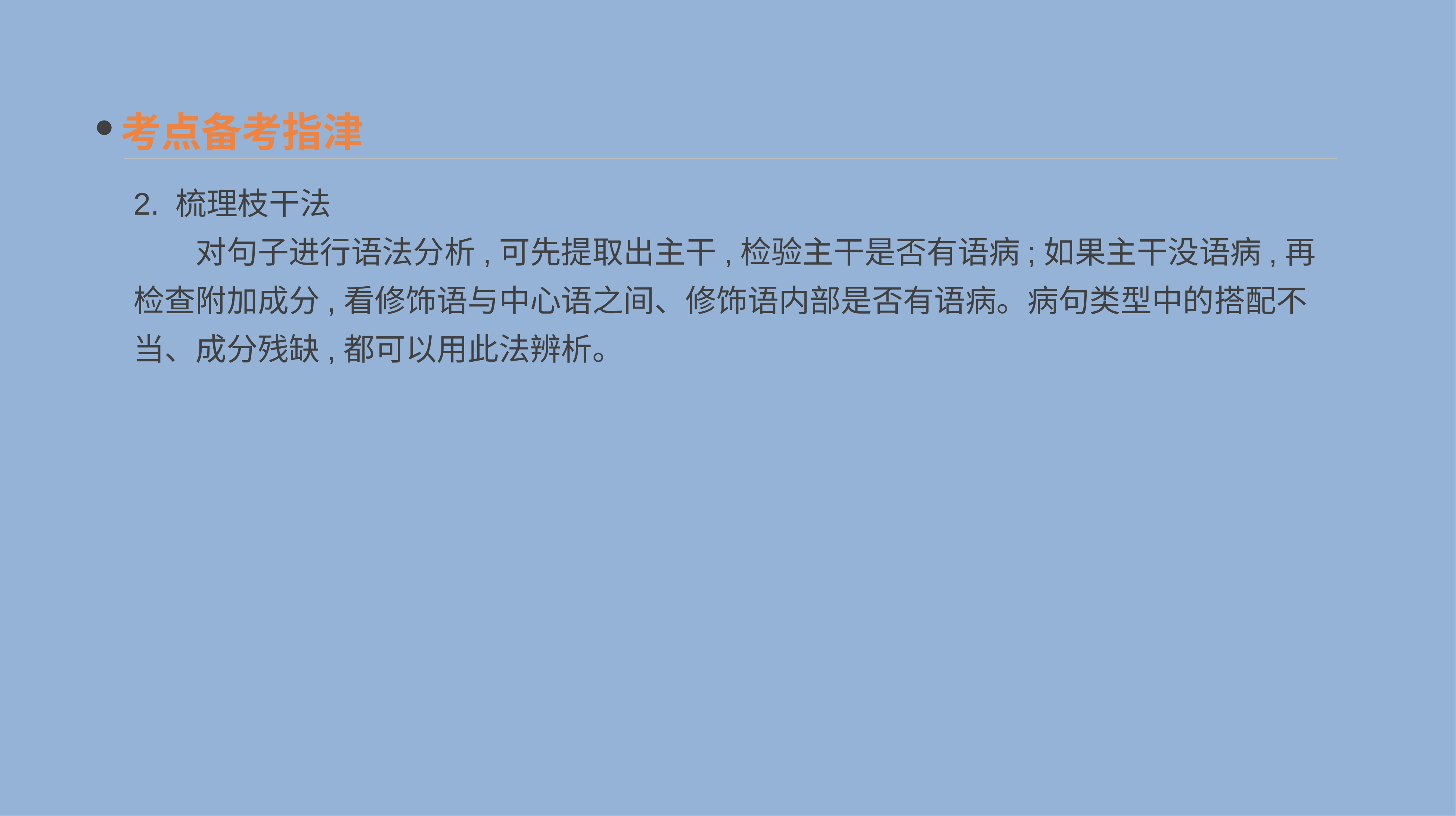

考点备考指津

2. 梳理枝干法
　　对句子进行语法分析,可先提取出主干,检验主干是否有语病;如果主干没语病,再检查附加成分,看修饰语与中心语之间、修饰语内部是否有语病。病句类型中的搭配不当、成分残缺,都可以用此法辨析。